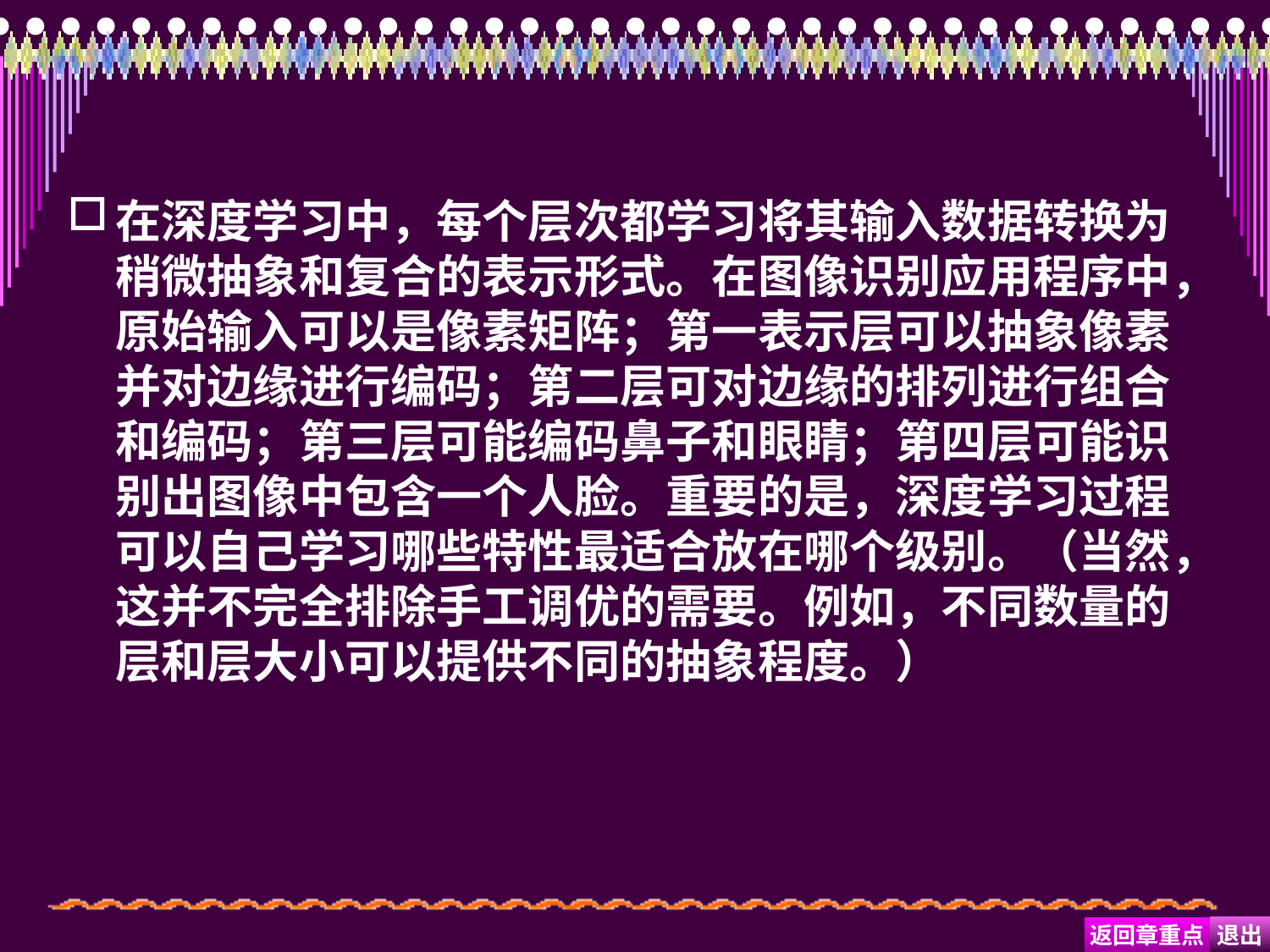

#
在深度学习中，每个层次都学习将其输入数据转换为稍微抽象和复合的表示形式。在图像识别应用程序中，原始输入可以是像素矩阵；第一表示层可以抽象像素并对边缘进行编码；第二层可对边缘的排列进行组合和编码；第三层可能编码鼻子和眼睛；第四层可能识别出图像中包含一个人脸。重要的是，深度学习过程可以自己学习哪些特性最适合放在哪个级别。（当然，这并不完全排除手工调优的需要。例如，不同数量的层和层大小可以提供不同的抽象程度。）